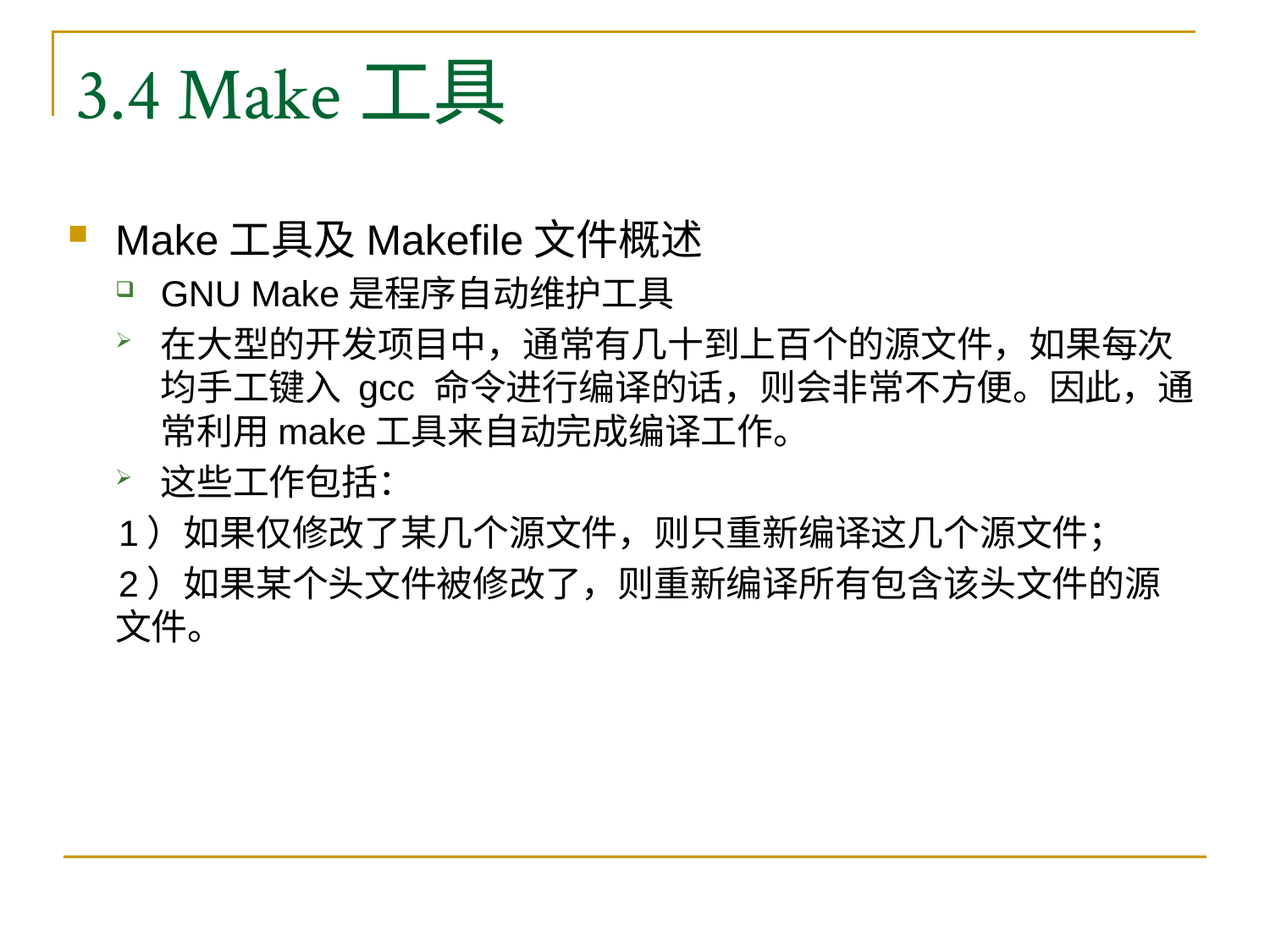

# 3.4 Make工具
Make工具及Makefile文件概述
GNU Make是程序自动维护工具
在大型的开发项目中，通常有几十到上百个的源文件，如果每次均手工键入 gcc 命令进行编译的话，则会非常不方便。因此，通常利用make工具来自动完成编译工作。
这些工作包括：
     1）如果仅修改了某几个源文件，则只重新编译这几个源文件；
     2）如果某个头文件被修改了，则重新编译所有包含该头文件的源文件。